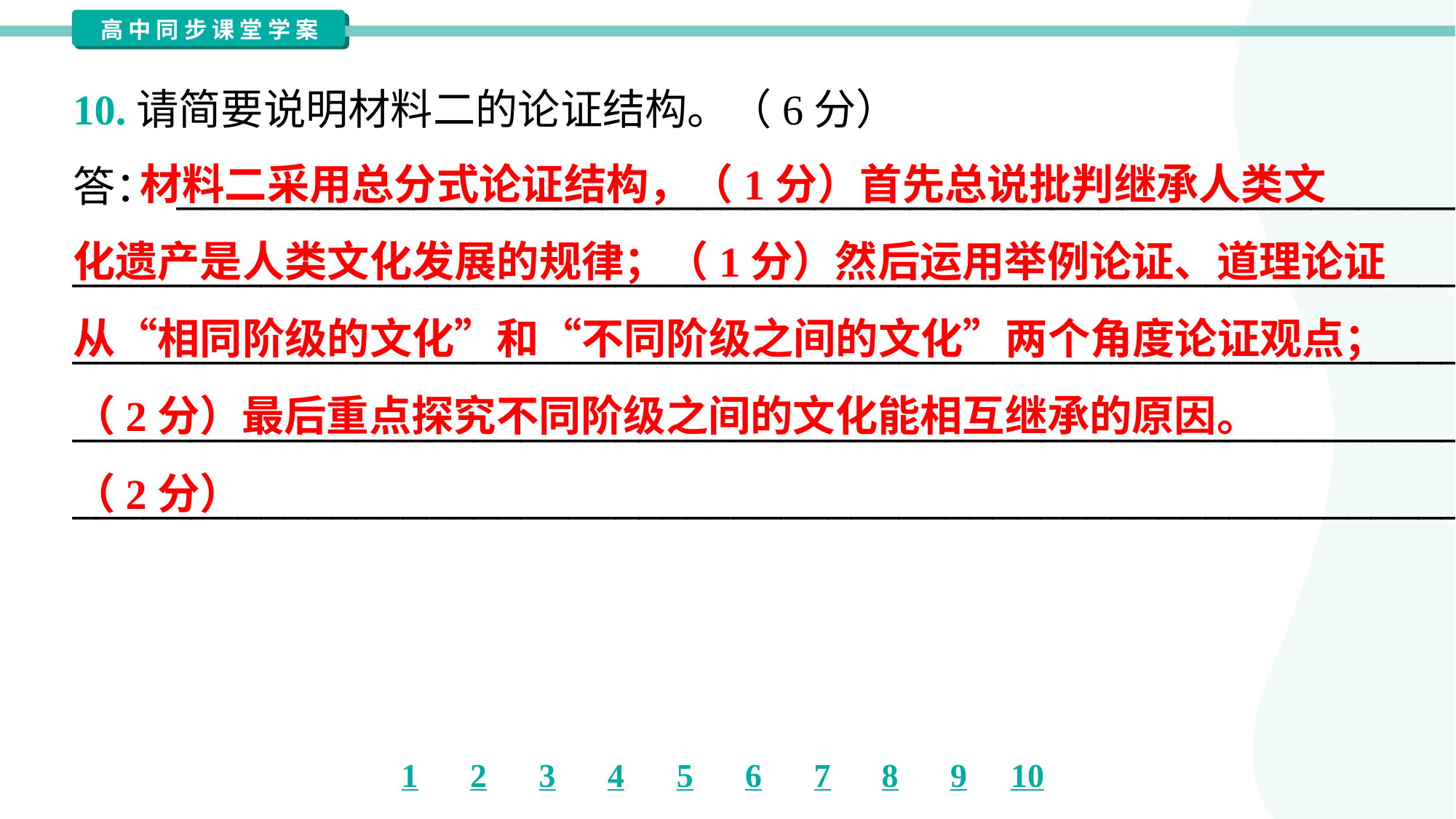

10.请简要说明材料二的论证结构。（6分）
答： ________________________________________________________
_____________________________________________________________
_____________________________________________________________
_____________________________________________________________
_____________________________________________________________
      材料二采用总分式论证结构，（1分）首先总说批判继承人类文
化遗产是人类文化发展的规律；（1分）然后运用举例论证、道理论证
从“相同阶级的文化”和“不同阶级之间的文化”两个角度论证观点；
（2分）最后重点探究不同阶级之间的文化能相互继承的原因。
（2分）